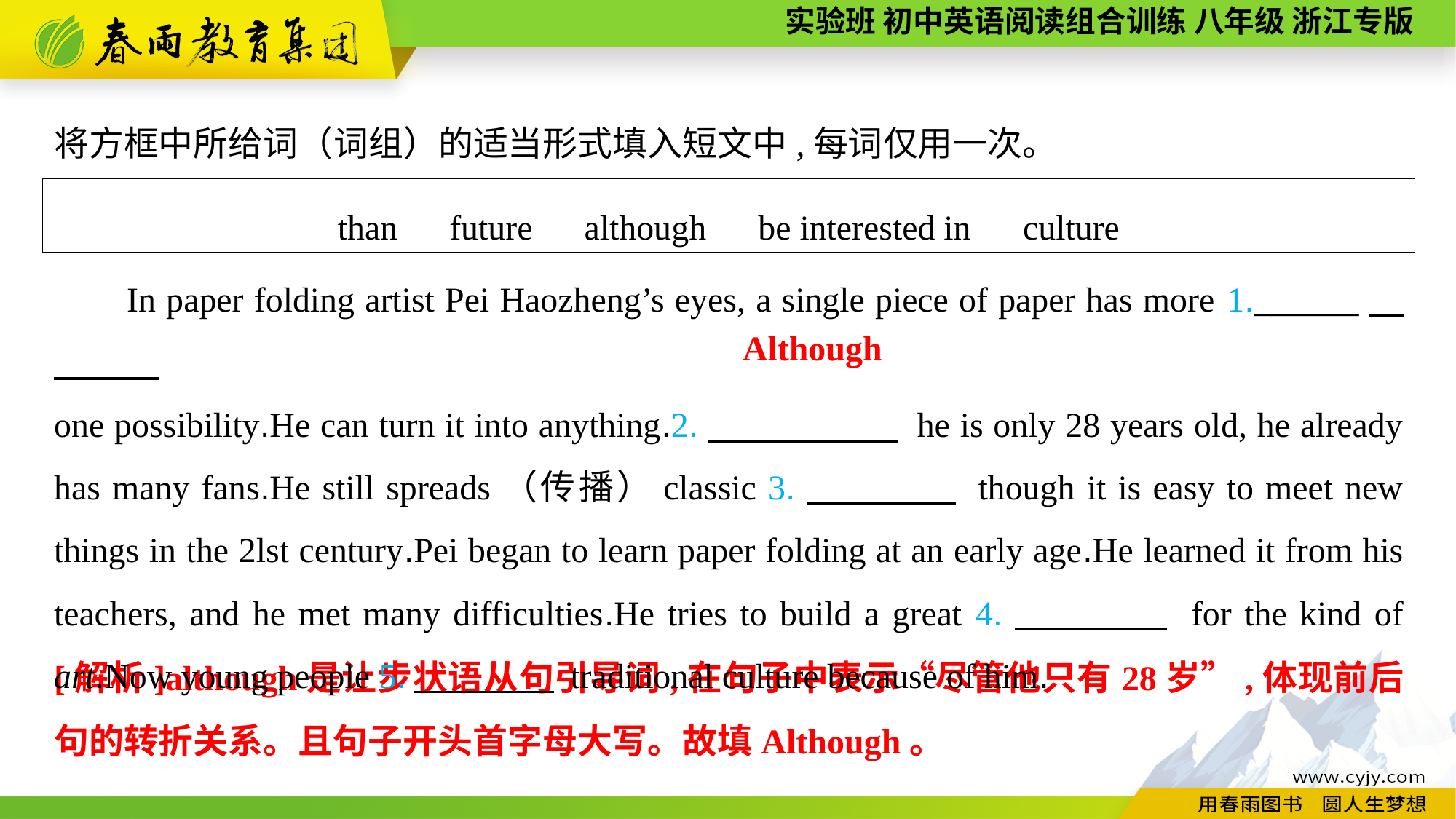

将方框中所给词（词组）的适当形式填入短文中,每词仅用一次。
than　future　although　be interested in　culture
In paper folding artist Pei Haozheng’s eyes, a single piece of paper has more 1.______
one possibility.He can turn it into anything.2.　　     　　 he is only 28 years old, he already has many fans.He still spreads（传播）classic 3.　　　　 though it is easy to meet new things in the 2lst century.Pei began to learn paper folding at an early age.He learned it from his teachers, and he met many difficulties.He tries to build a great 4.　　　　 for the kind of art.Now young people 5.　　　　 traditional culture because of him.
Although
[解析]although是让步状语从句引导词,在句子中表示“尽管他只有28岁”,体现前后句的转折关系。且句子开头首字母大写。故填Although。